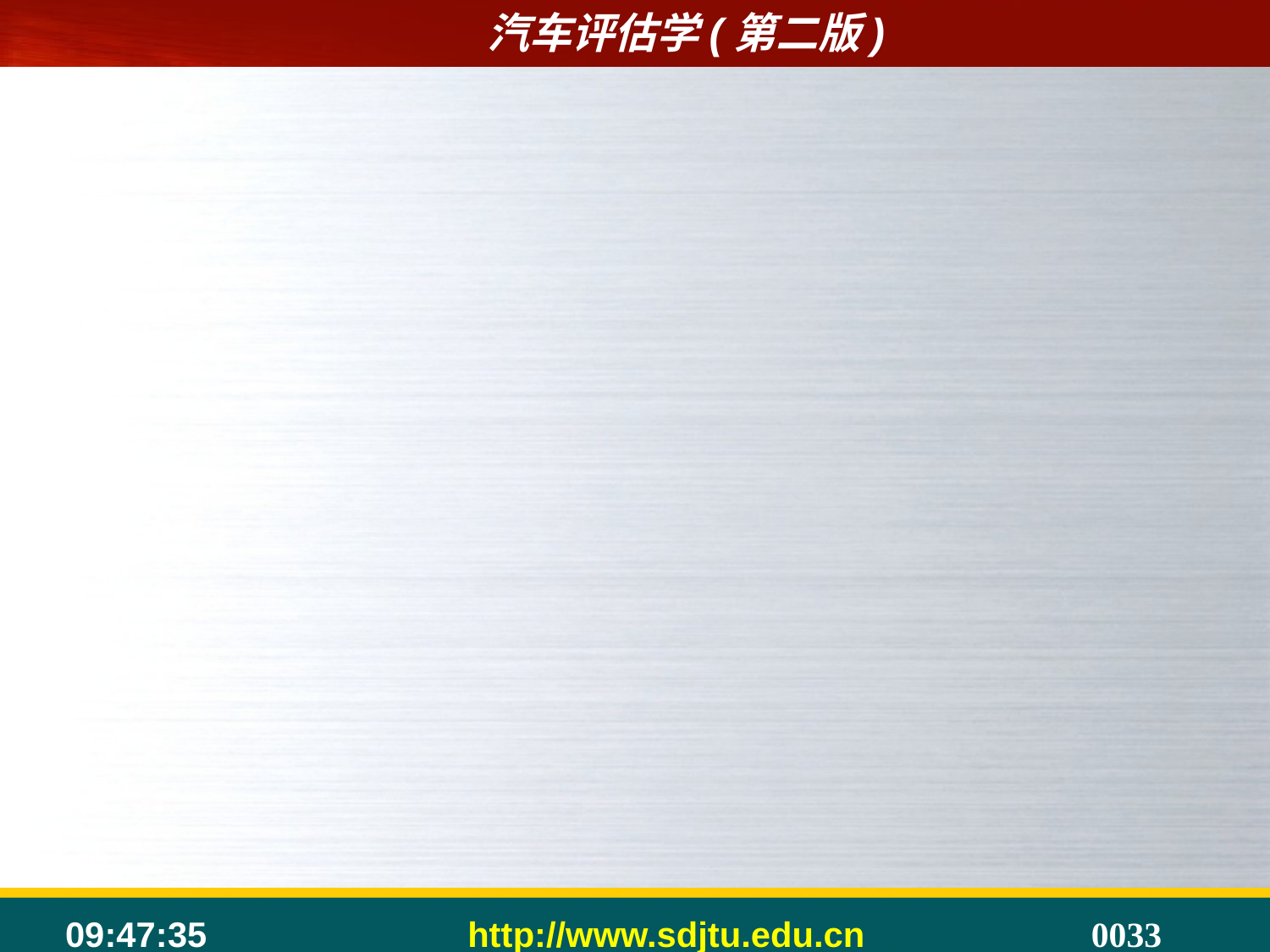

4.鉴定评估的目的
	鉴定评估的目的即是汽车鉴定评估所要服务的经济行为是什么。汽车鉴定评估的目的往往直接影响着车辆评估方法的选择。
	5.鉴定评估原则
	鉴定评估原则即汽车鉴定评估的行为规范，是调节车辆评估当事人各方关系、处理鉴定评估业务的行为准则。
	6.鉴定评估程序
	鉴定评估程序即汽车鉴定评估工作从开始准备到最后结束的工作程序。
	7.鉴定评估的价值类型
	鉴定评估的价值类型即对车辆评估价值的质的规定，它对评估方法的选择具有约束性。
	8.鉴定评估方法
	鉴定评估方法即汽车鉴定评估所运用的特定技术，它是实现机动车评估价值的手段和途径。